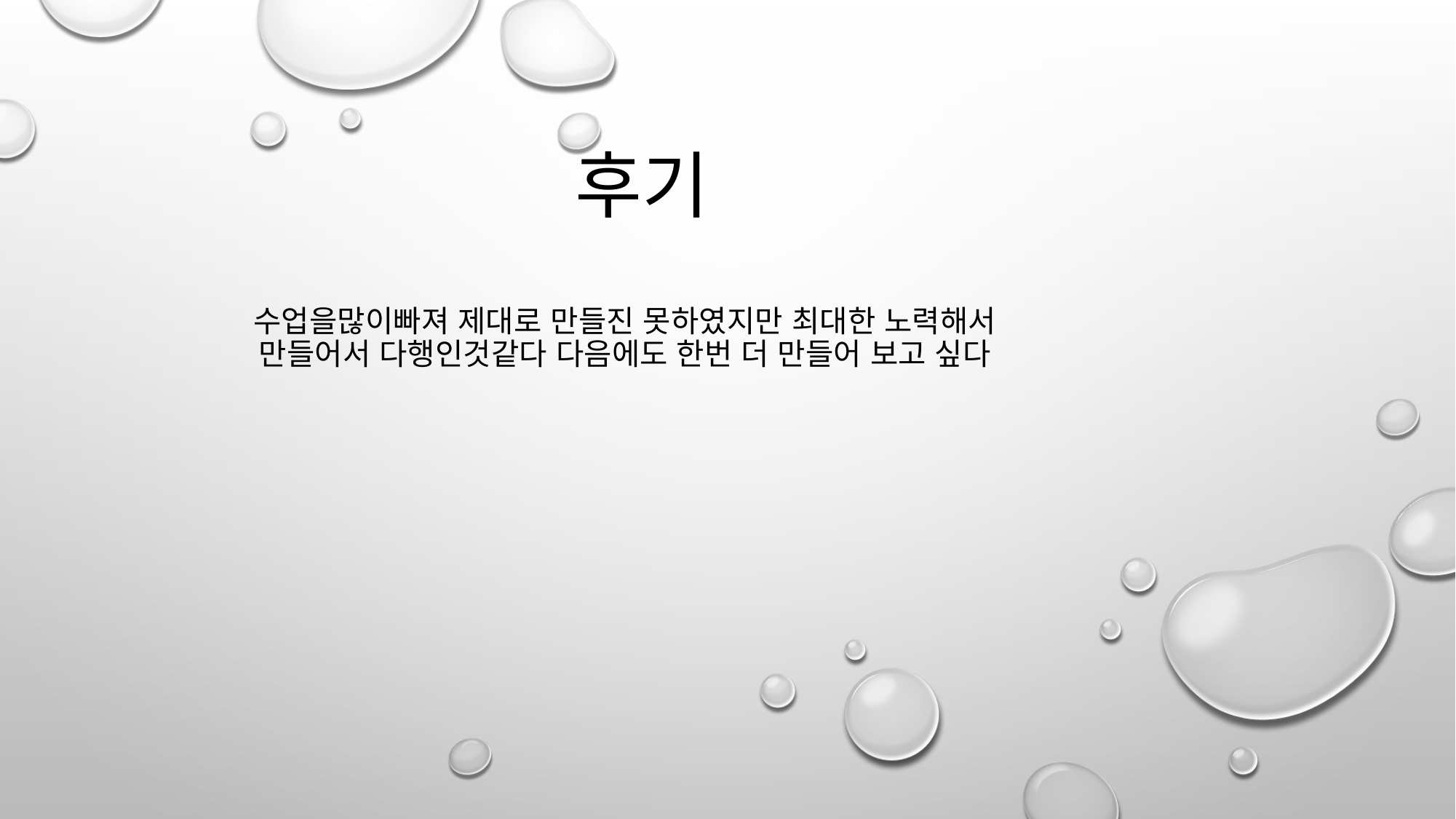

# 후기 수업을많이빠져 제대로 만들진 못하였지만 최대한 노력해서 만들어서 다행인것같다 다음에도 한번 더 만들어 보고 싶다